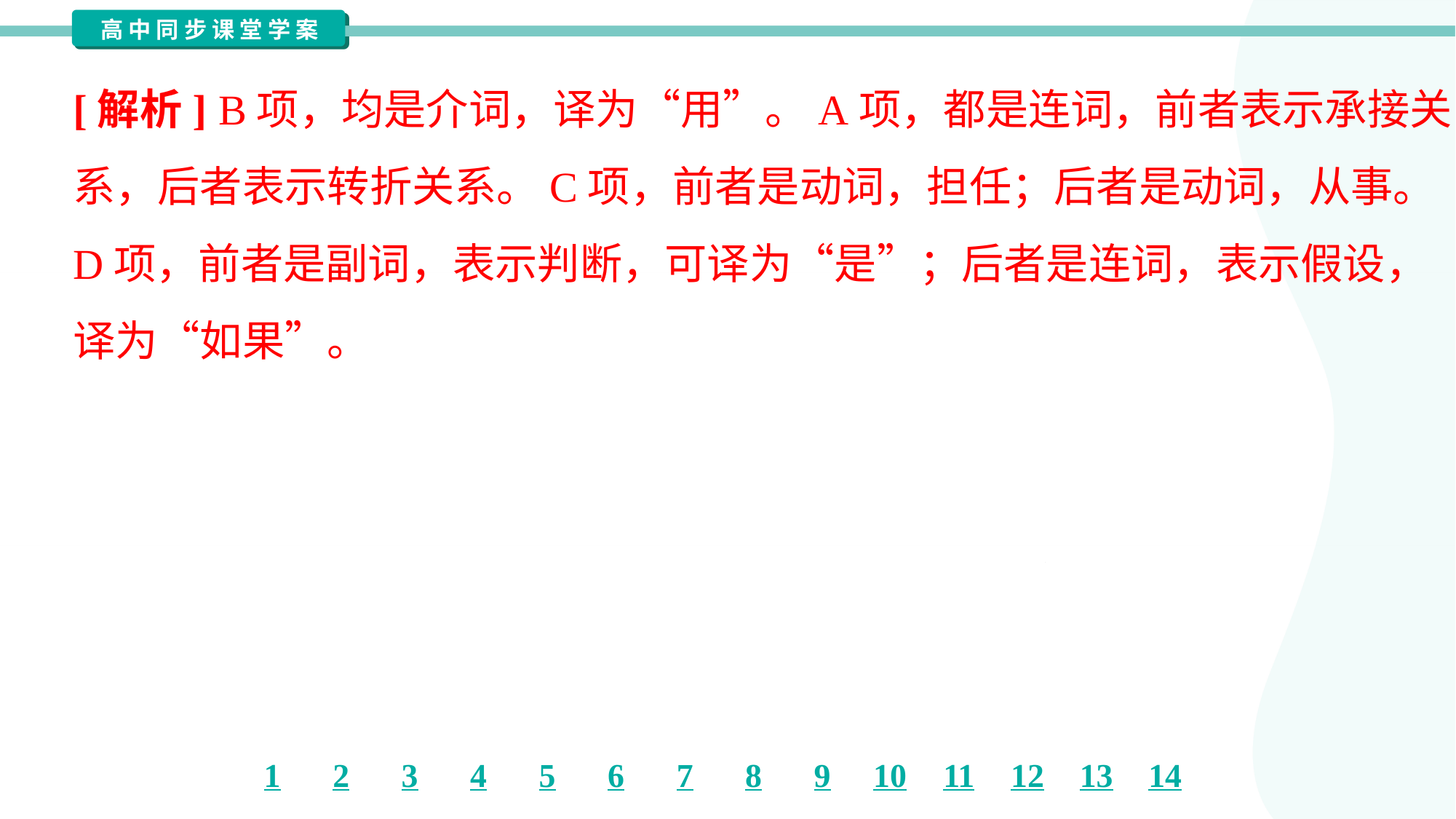

[解析] B项，均是介词，译为“用”。A项，都是连词，前者表示承接关
系，后者表示转折关系。C项，前者是动词，担任；后者是动词，从事。
D项，前者是副词，表示判断，可译为“是”；后者是连词，表示假设，
译为“如果”。